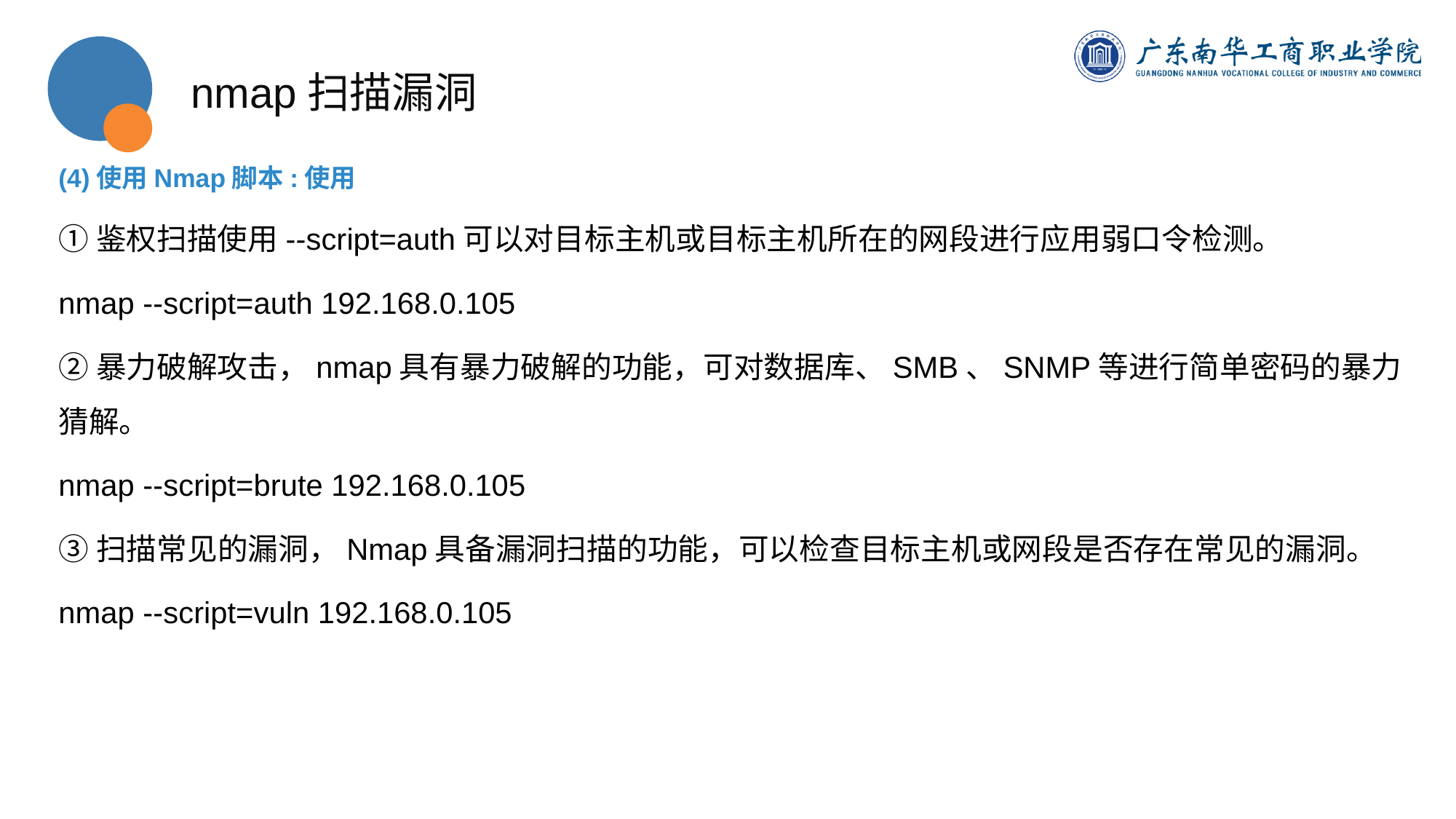

nmap扫描漏洞

(4)使用Nmap脚本:使用
①鉴权扫描使用--script=auth可以对目标主机或目标主机所在的网段进行应用弱口令检测。
nmap --script=auth 192.168.0.105
②暴力破解攻击，nmap具有暴力破解的功能，可对数据库、SMB、SNMP等进行简单密码的暴力猜解。
nmap --script=brute 192.168.0.105
③扫描常见的漏洞，Nmap具备漏洞扫描的功能，可以检查目标主机或网段是否存在常见的漏洞。
nmap --script=vuln 192.168.0.105